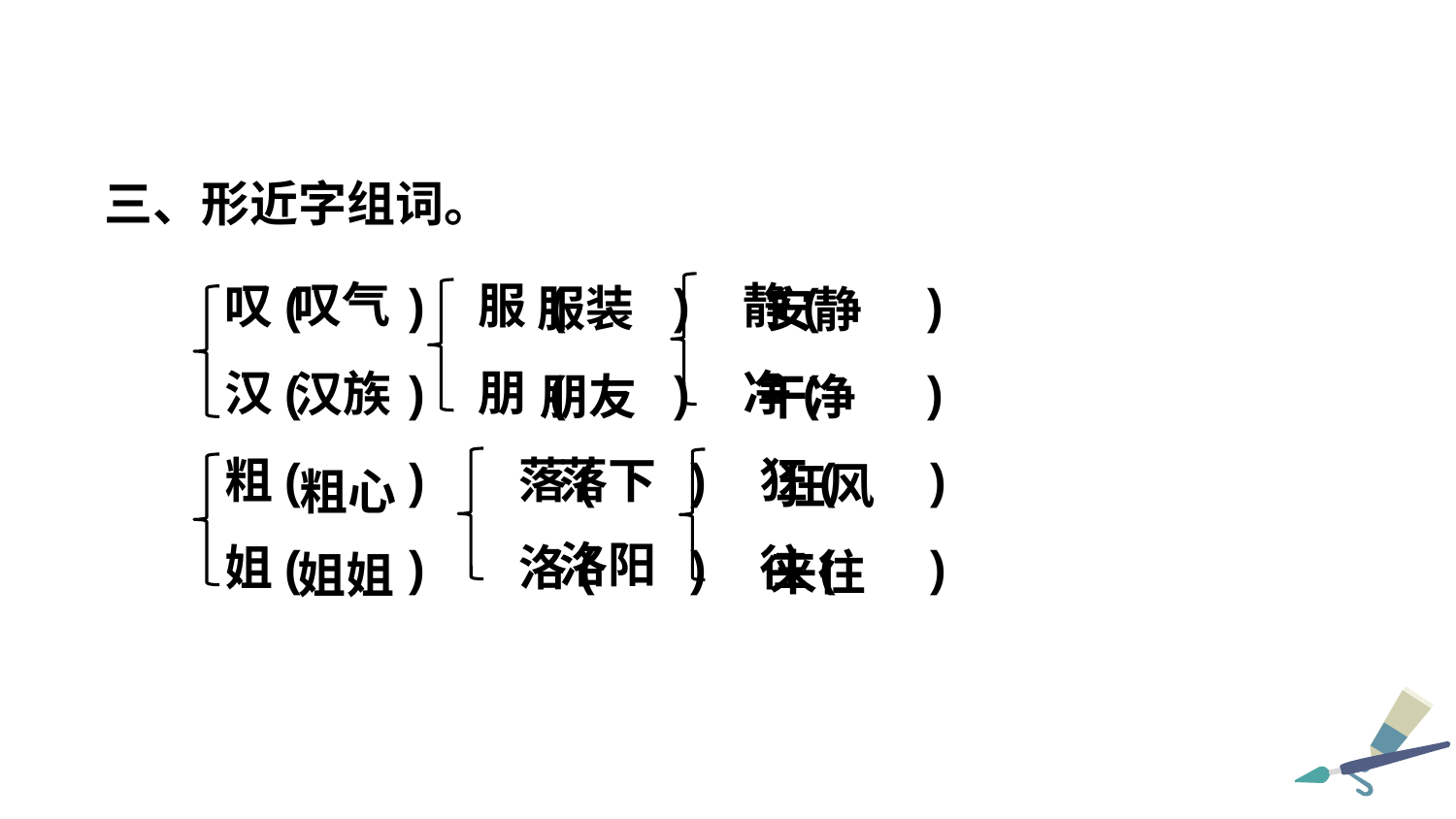

三、形近字组词。
叹气
叹(        )   服 (        )   静(        )
汉(        )   朋 (        )   净(        )
粗(        )      落(       )   狂(       )
姐(        )      洛(       )   往(       )
服装
安静

汉族
朋友
干净
落下
狂风
粗心

洛阳
来往
姐姐